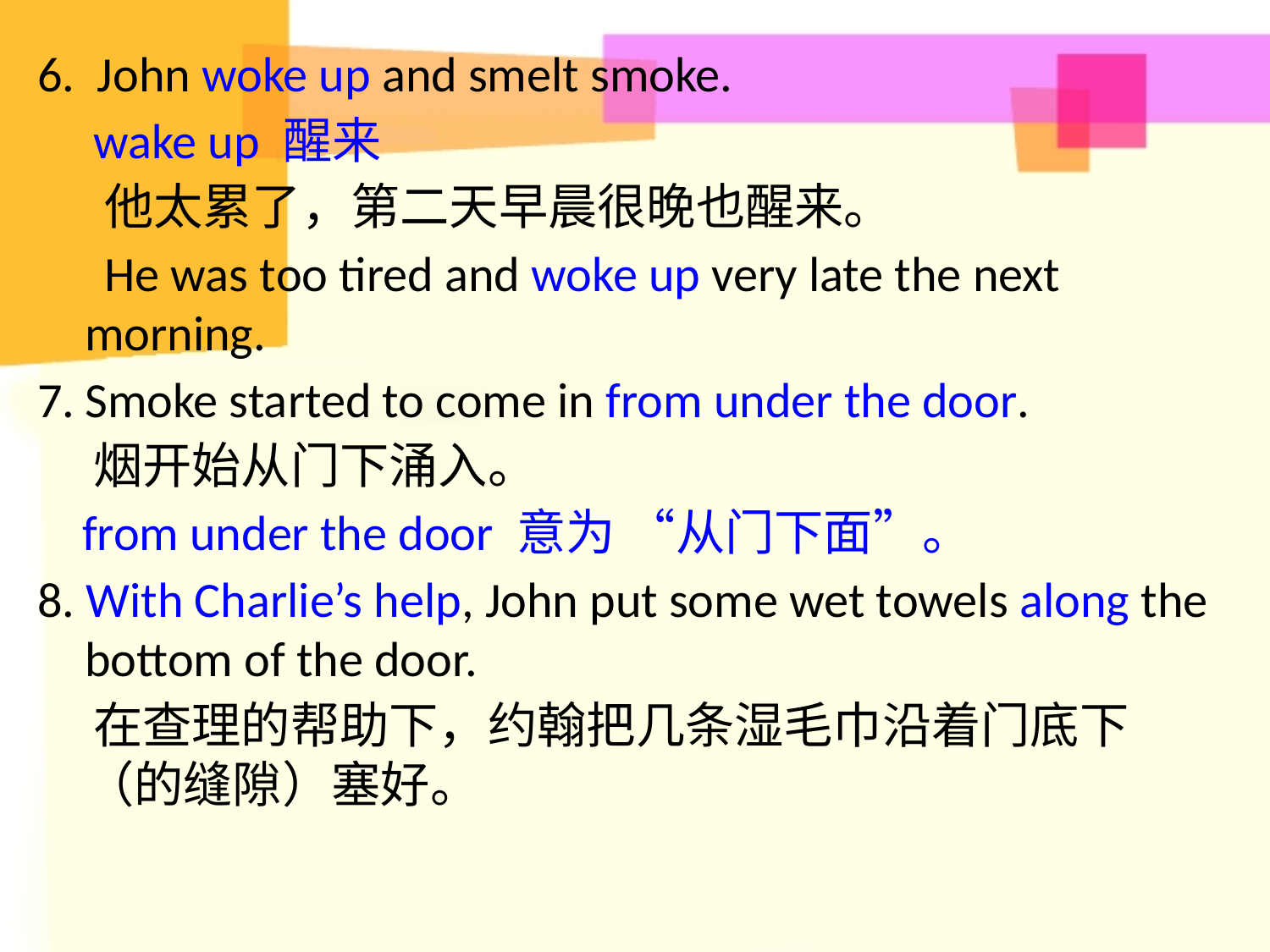

6.  John woke up and smelt smoke.
     wake up 醒来
     他太累了，第二天早晨很晚也醒来。
      He was too tired and woke up very late the next morning.
Smoke started to come in from under the door.
    烟开始从门下涌入。
    from under the door 意为 “从门下面”。
8. With Charlie’s help, John put some wet towels along the bottom of the door.
    在查理的帮助下，约翰把几条湿毛巾沿着门底下（的缝隙）塞好。